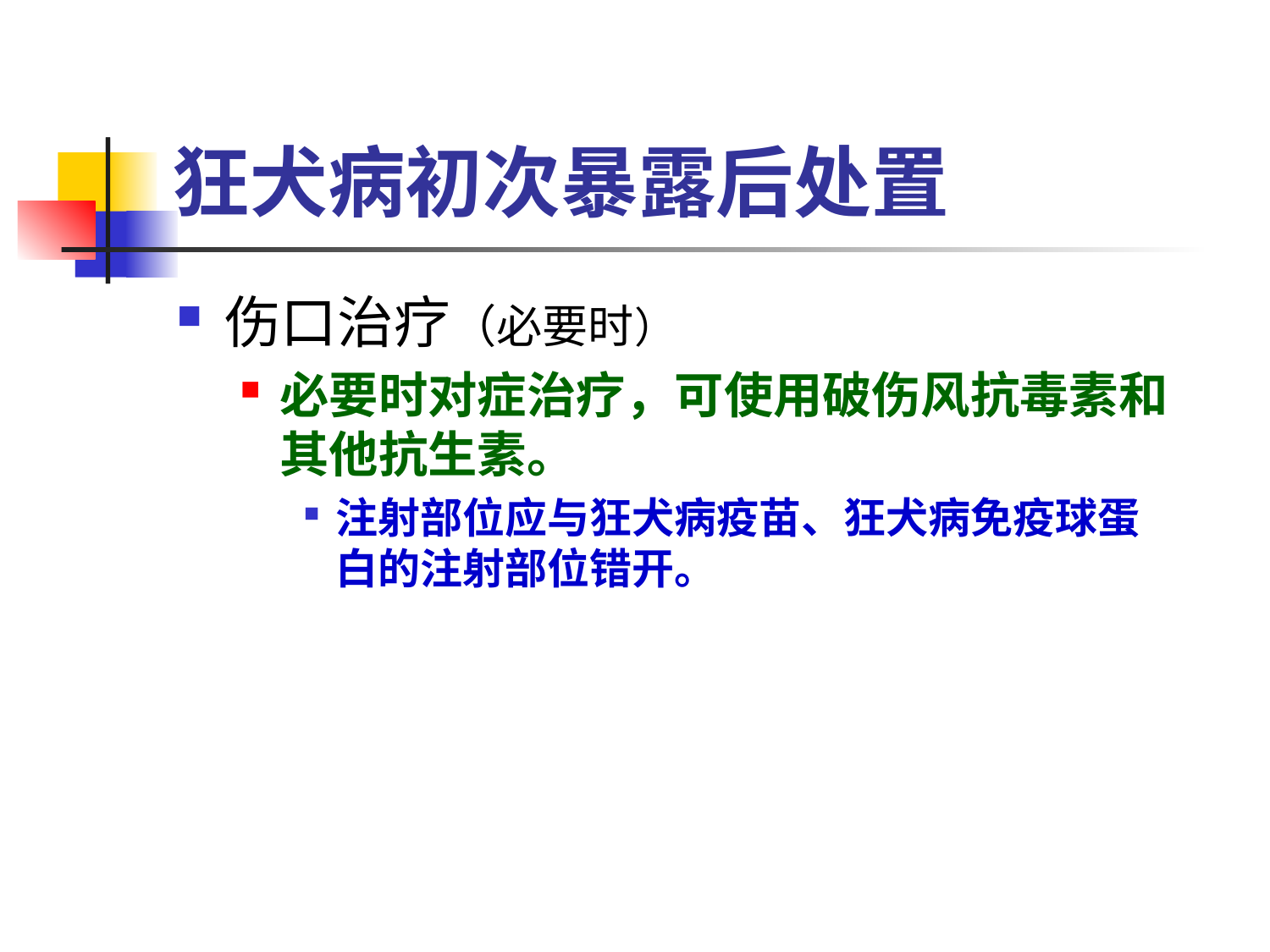

# 狂犬病初次暴露后处置
伤口治疗（必要时）
必要时对症治疗，可使用破伤风抗毒素和其他抗生素。
注射部位应与狂犬病疫苗、狂犬病免疫球蛋白的注射部位错开。